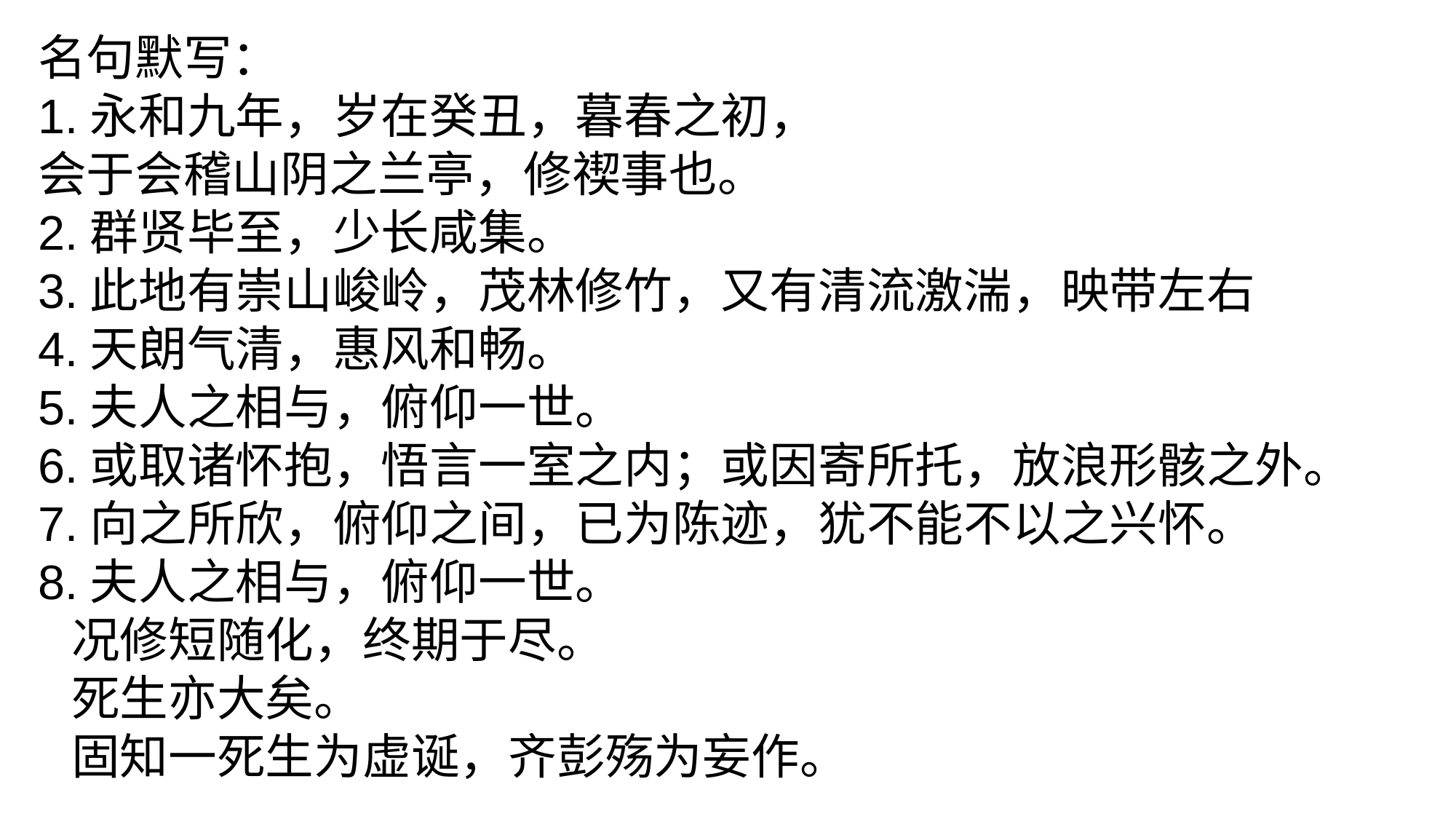

名句默写：
1.永和九年，岁在癸丑，暮春之初，
会于会稽山阴之兰亭，修禊事也。
2.群贤毕至，少长咸集。
3.此地有崇山峻岭，茂林修竹，又有清流激湍，映带左右
4.天朗气清，惠风和畅。
5.夫人之相与，俯仰一世。
6.或取诸怀抱，悟言一室之内；或因寄所托，放浪形骸之外。
7.向之所欣，俯仰之间，已为陈迹，犹不能不以之兴怀。
8.夫人之相与，俯仰一世。
  况修短随化，终期于尽。
  死生亦大矣。
  固知一死生为虚诞，齐彭殇为妄作。